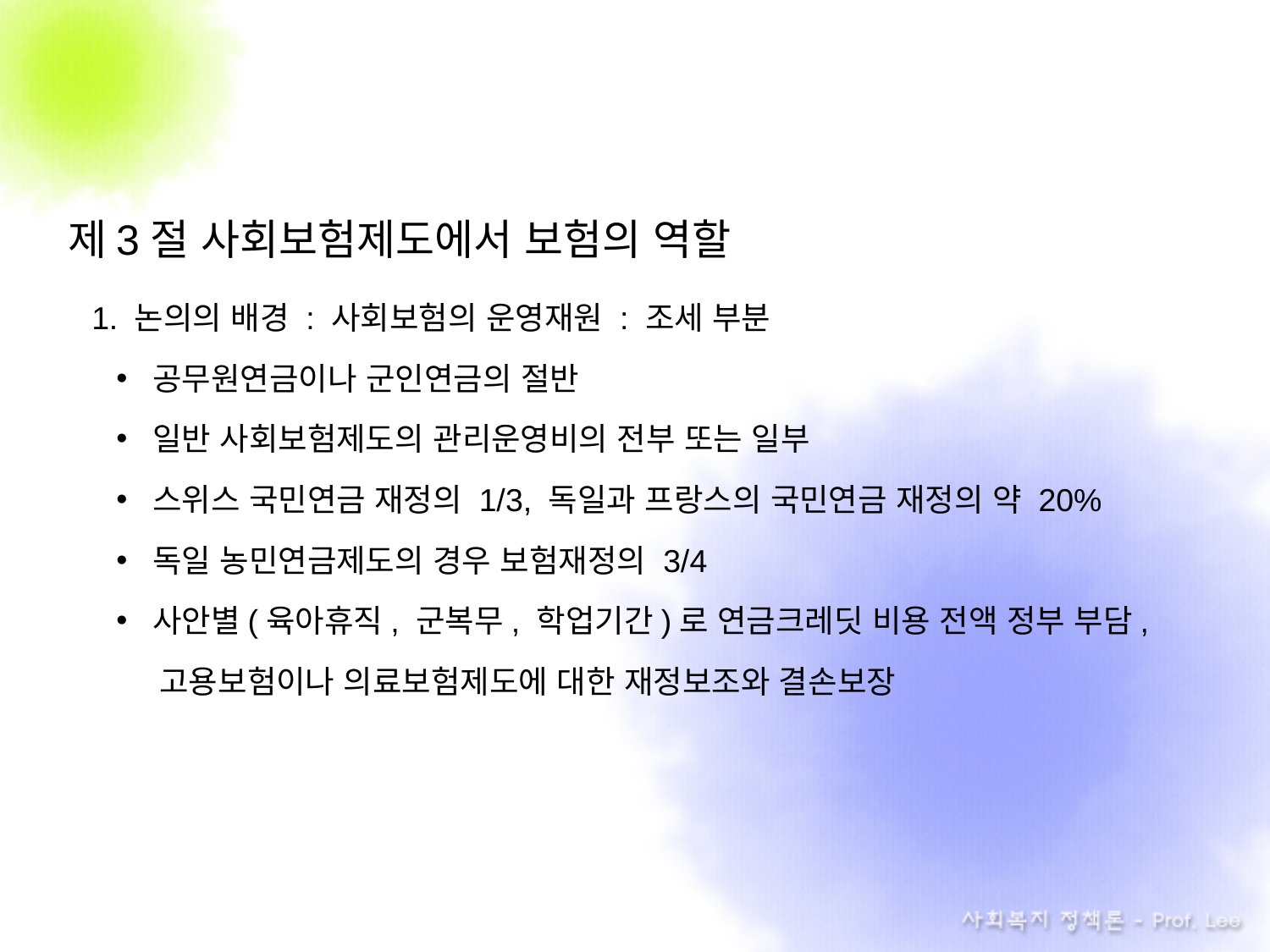

제3절 사회보험제도에서 보험의 역할

1. 논의의 배경 : 사회보험의 운영재원 : 조세 부분
공무원연금이나 군인연금의 절반
일반 사회보험제도의 관리운영비의 전부 또는 일부
스위스 국민연금 재정의 1/3, 독일과 프랑스의 국민연금 재정의 약 20%
독일 농민연금제도의 경우 보험재정의 3/4
사안별(육아휴직, 군복무, 학업기간)로 연금크레딧 비용 전액 정부 부담,
  . 고용보험이나 의료보험제도에 대한 재정보조와 결손보장